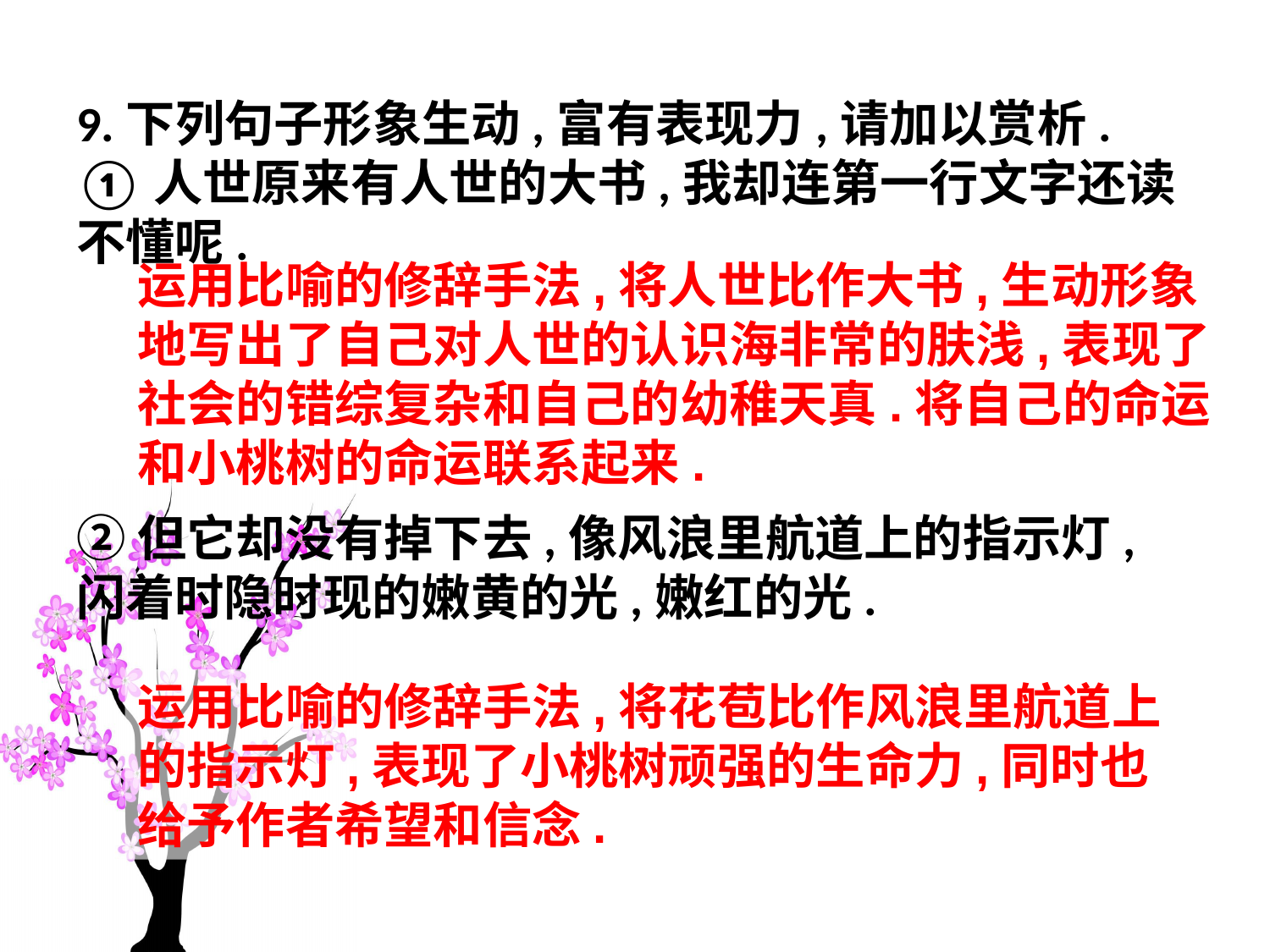

9.下列句子形象生动,富有表现力,请加以赏析.
①人世原来有人世的大书,我却连第一行文字还读不懂呢.

②但它却没有掉下去,像风浪里航道上的指示灯,闪着时隐时现的嫩黄的光,嫩红的光.
运用比喻的修辞手法,将人世比作大书,生动形象地写出了自己对人世的认识海非常的肤浅,表现了社会的错综复杂和自己的幼稚天真.将自己的命运和小桃树的命运联系起来.
运用比喻的修辞手法,将花苞比作风浪里航道上的指示灯,表现了小桃树顽强的生命力,同时也给予作者希望和信念.